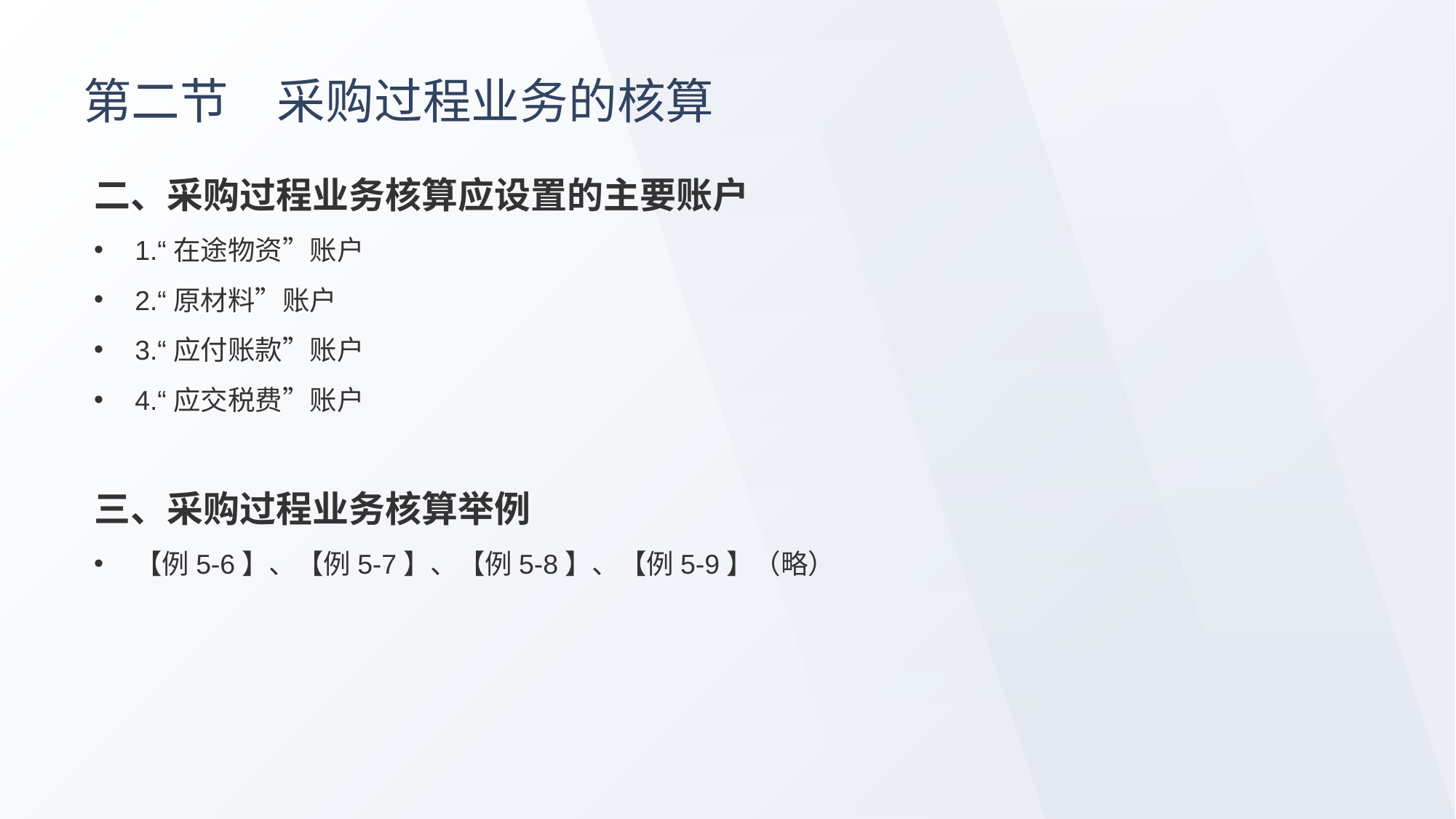

# 第二节　采购过程业务的核算
二、采购过程业务核算应设置的主要账户
1.“在途物资”账户
2.“原材料”账户
3.“应付账款”账户
4.“应交税费”账户

三、采购过程业务核算举例
【例5-6】、【例5-7】、【例5-8】、【例5-9】（略）